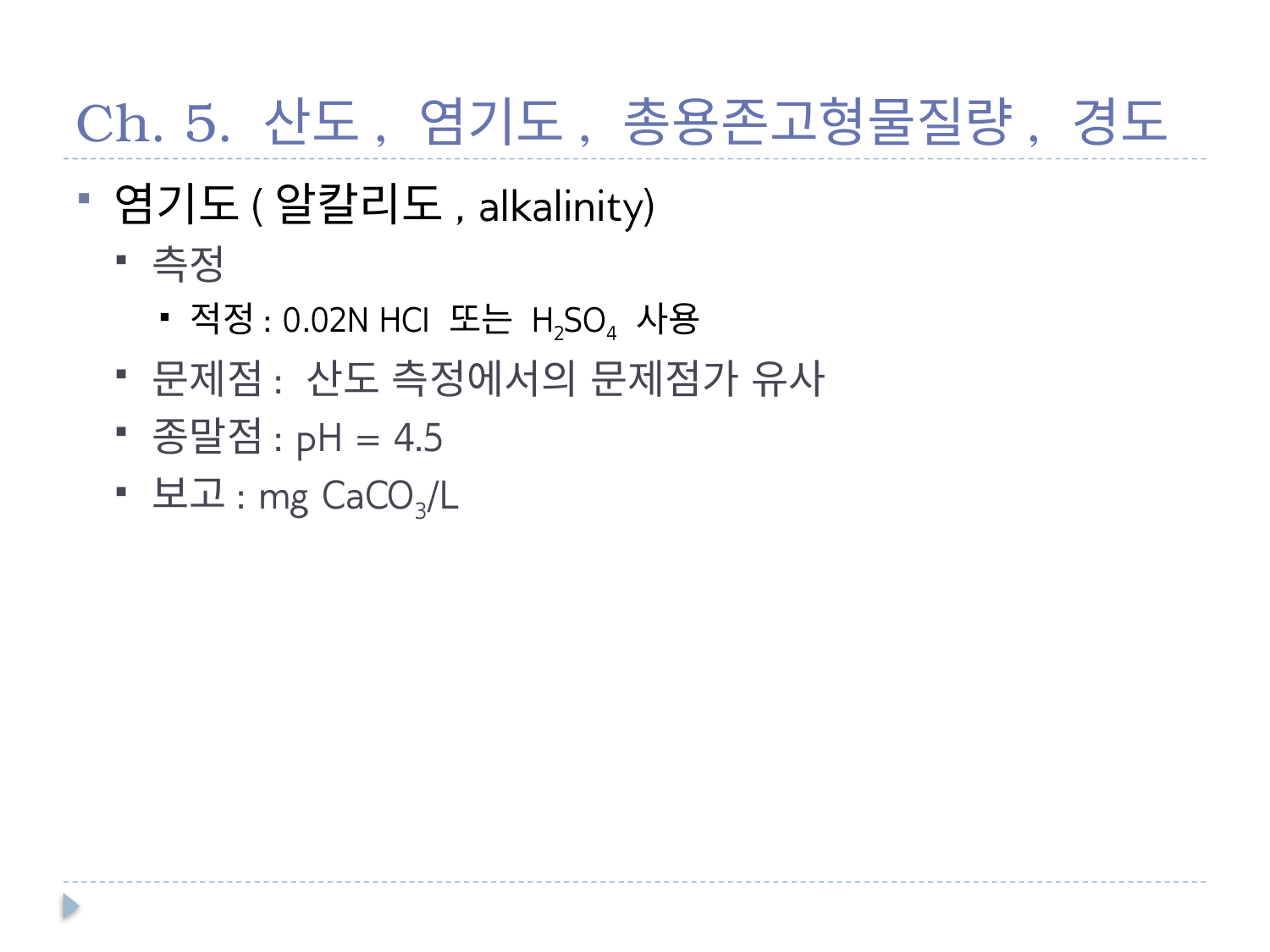

# Ch. 5. 산도, 염기도, 총용존고형물질량, 경도
염기도(알칼리도, alkalinity)
측정
적정: 0.02N HCl 또는 H2SO4 사용
문제점: 산도 측정에서의 문제점가 유사
종말점: pH = 4.5
보고: mg CaCO3/L